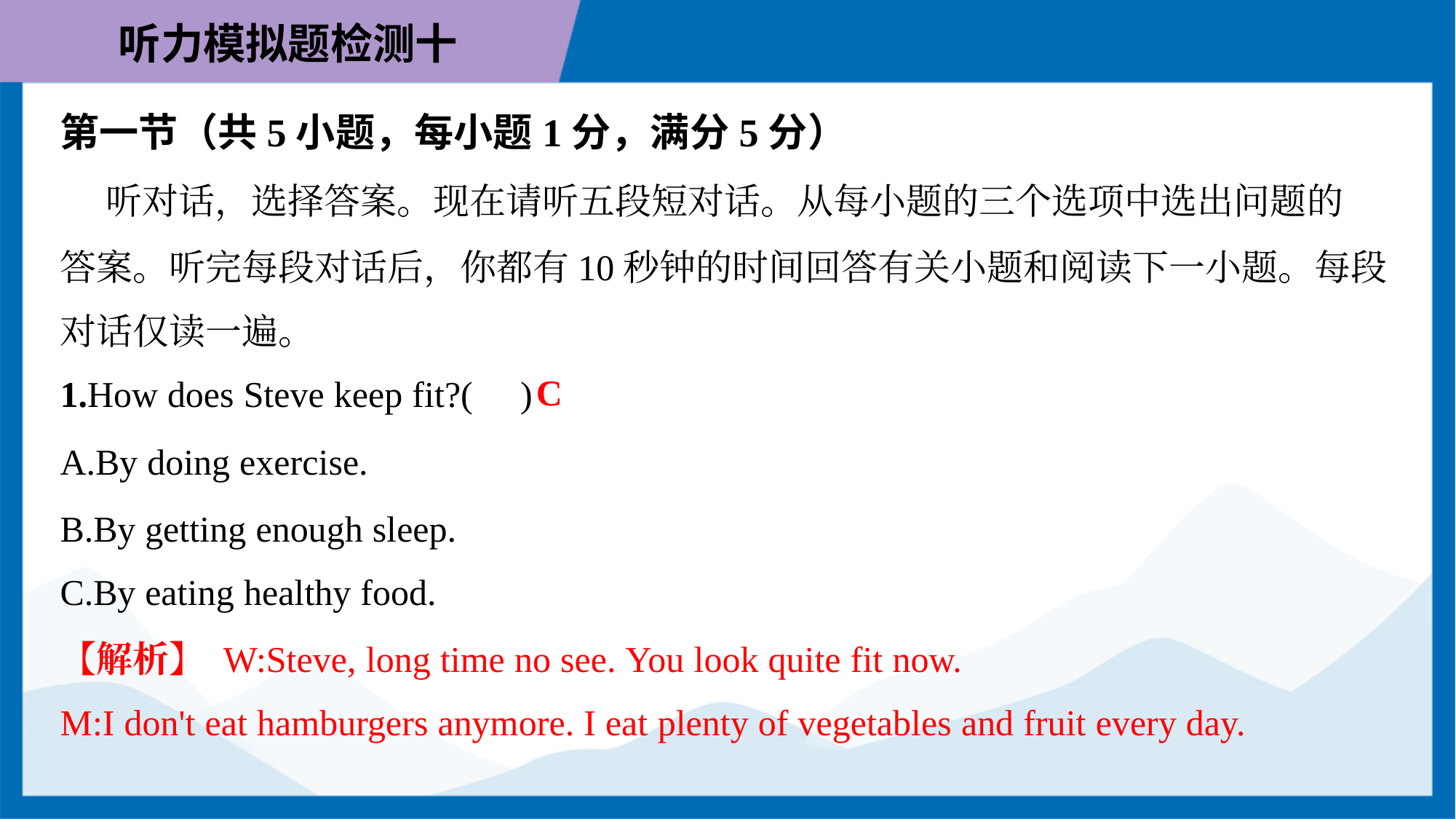

第一节（共5小题，每小题1分，满分5分）
    听对话，选择答案。现在请听五段短对话。从每小题的三个选项中选出问题的
答案。听完每段对话后，你都有10秒钟的时间回答有关小题和阅读下一小题。每段
对话仅读一遍。
C
1.How does Steve keep fit?(     )
A.By doing exercise.
B.By getting enough sleep.
C.By eating healthy food.
【解析】 W:Steve, long time no see. You look quite fit now.
M:I don't eat hamburgers anymore. I eat plenty of vegetables and fruit every day.